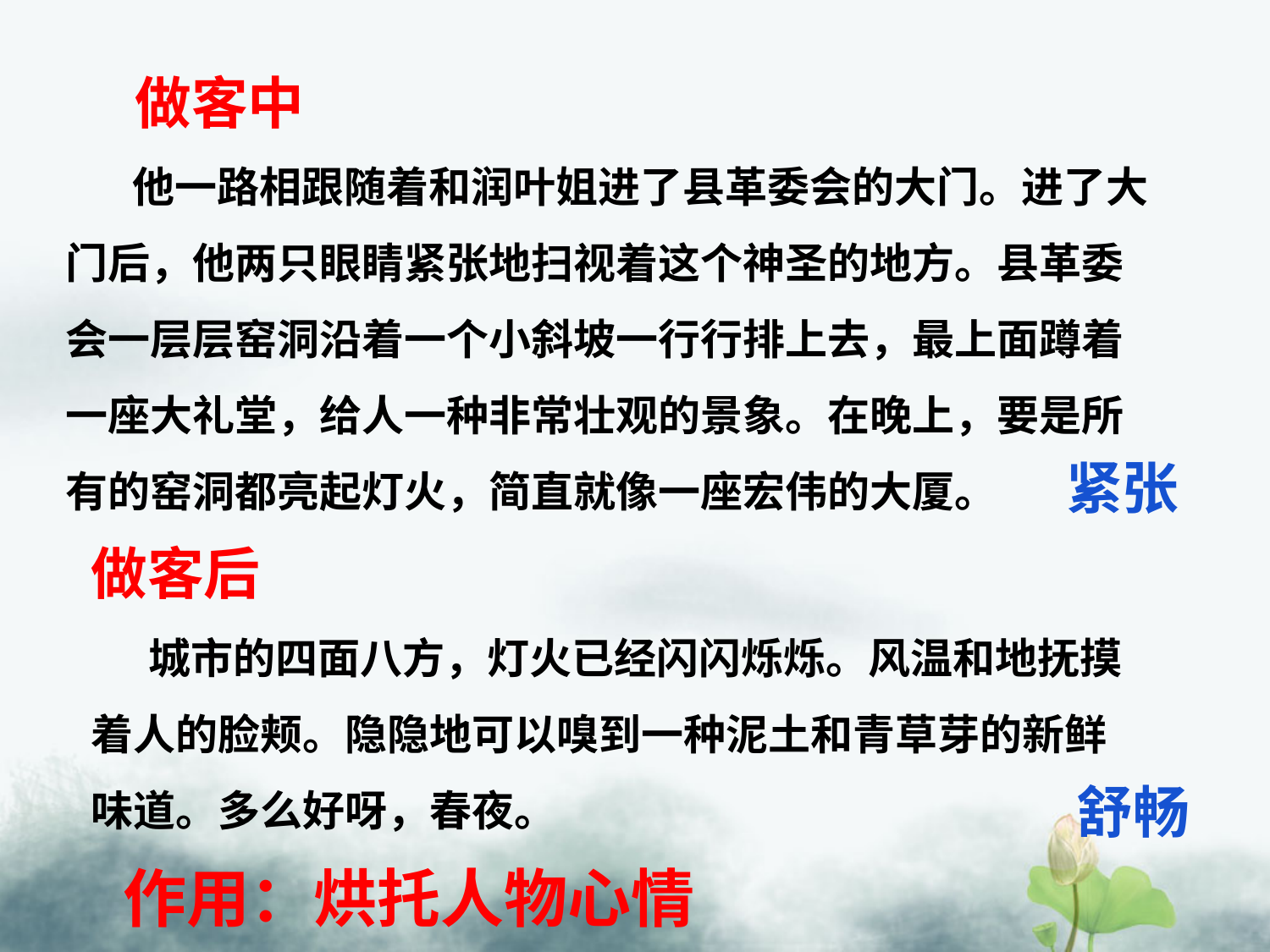

做客中
      他一路相跟随着和润叶姐进了县革委会的大门。进了大门后，他两只眼睛紧张地扫视着这个神圣的地方。县革委会一层层窑洞沿着一个小斜坡一行行排上去，最上面蹲着一座大礼堂，给人一种非常壮观的景象。在晚上，要是所有的窑洞都亮起灯火，简直就像一座宏伟的大厦。

紧张
做客后
     城市的四面八方，灯火已经闪闪烁烁。风温和地抚摸着人的脸颊。隐隐地可以嗅到一种泥土和青草芽的新鲜味道。多么好呀，春夜。

舒畅
作用：烘托人物心情